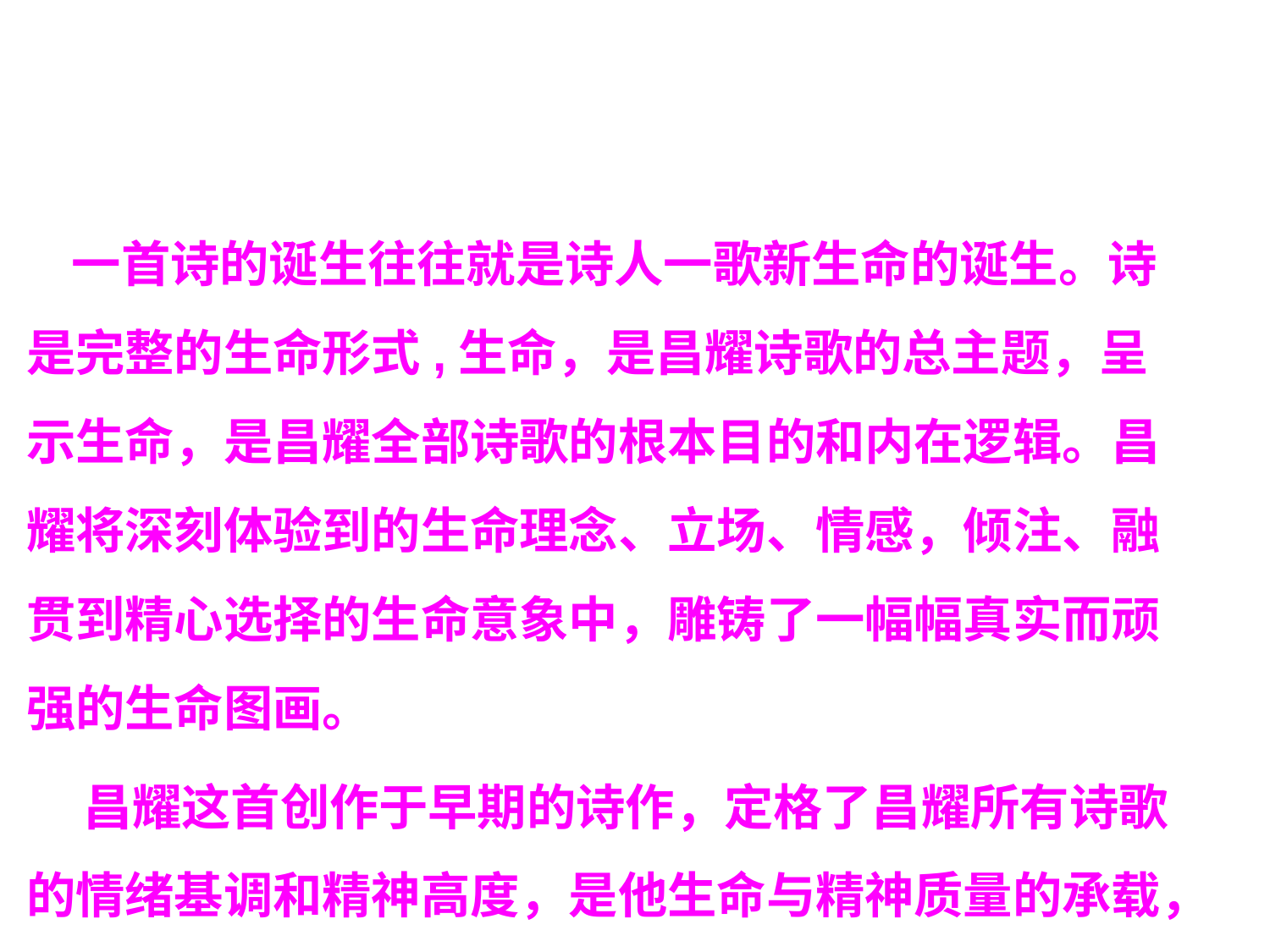

一首诗的诞生往往就是诗人一歌新生命的诞生。诗是完整的生命形式,生命，是昌耀诗歌的总主题，呈示生命，是昌耀全部诗歌的根本目的和内在逻辑。昌耀将深刻体验到的生命理念、立场、情感，倾注、融贯到精心选择的生命意象中，雕铸了一幅幅真实而顽强的生命图画。
    昌耀这首创作于早期的诗作，定格了昌耀所有诗歌的情绪基调和精神高度，是他生命与精神质量的承载，更是他对生命本质强有力的确认。